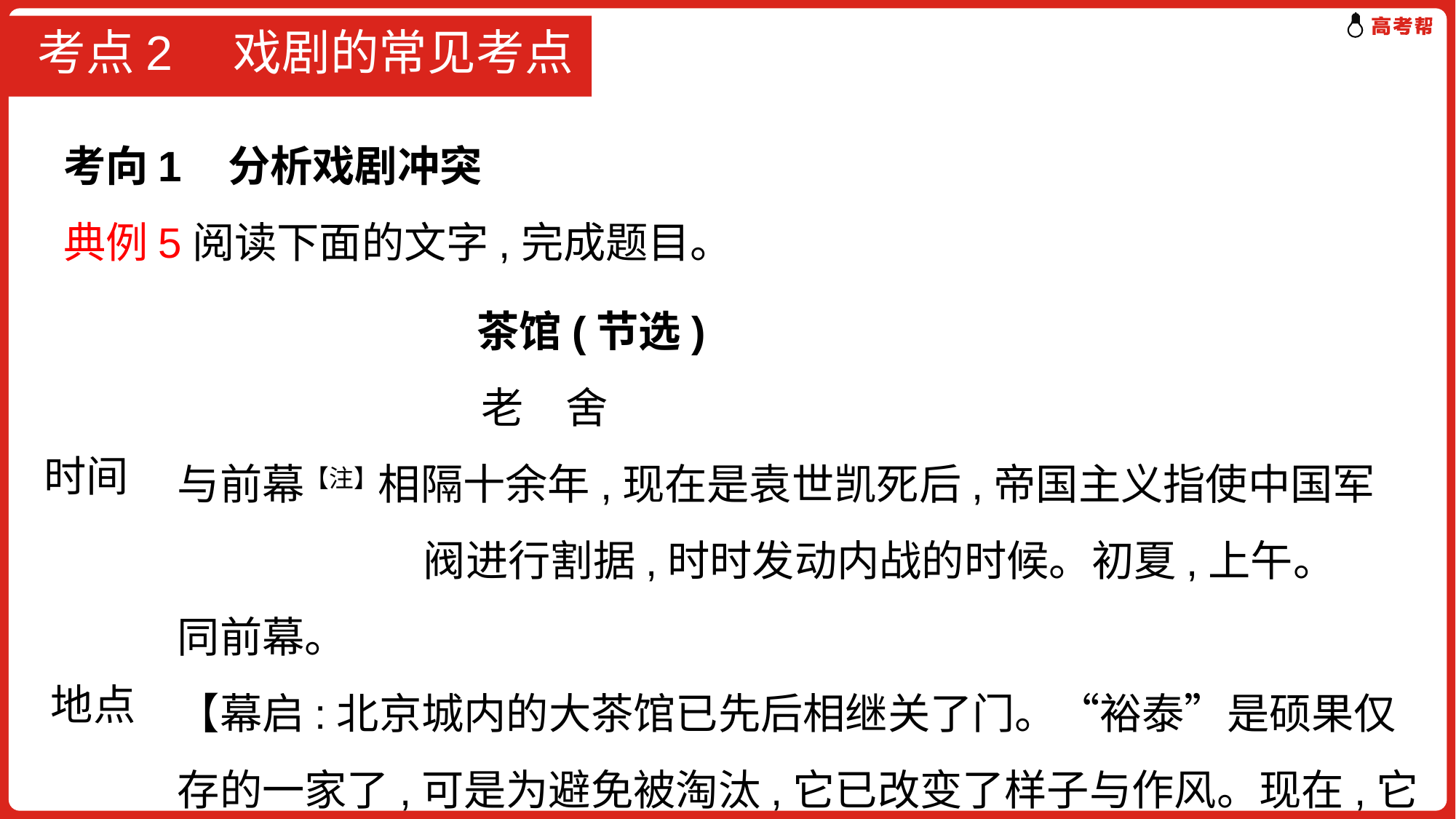

# 考点2　戏剧的常见考点
 考向1   分析戏剧冲突
 典例5阅读下面的文字,完成题目。
                              茶馆(节选)
                               老　舍
与前幕【注】相隔十余年,现在是袁世凯死后,帝国主义指使中国军                                阀进行割据,时时发动内战的时候。初夏,上午。
同前幕。
【幕启:北京城内的大茶馆已先后相继关了门。“裕泰”是硕果仅存的一家了,可是为避免被淘汰,它已改变了样子与作风。现在,它的前
时间
地点